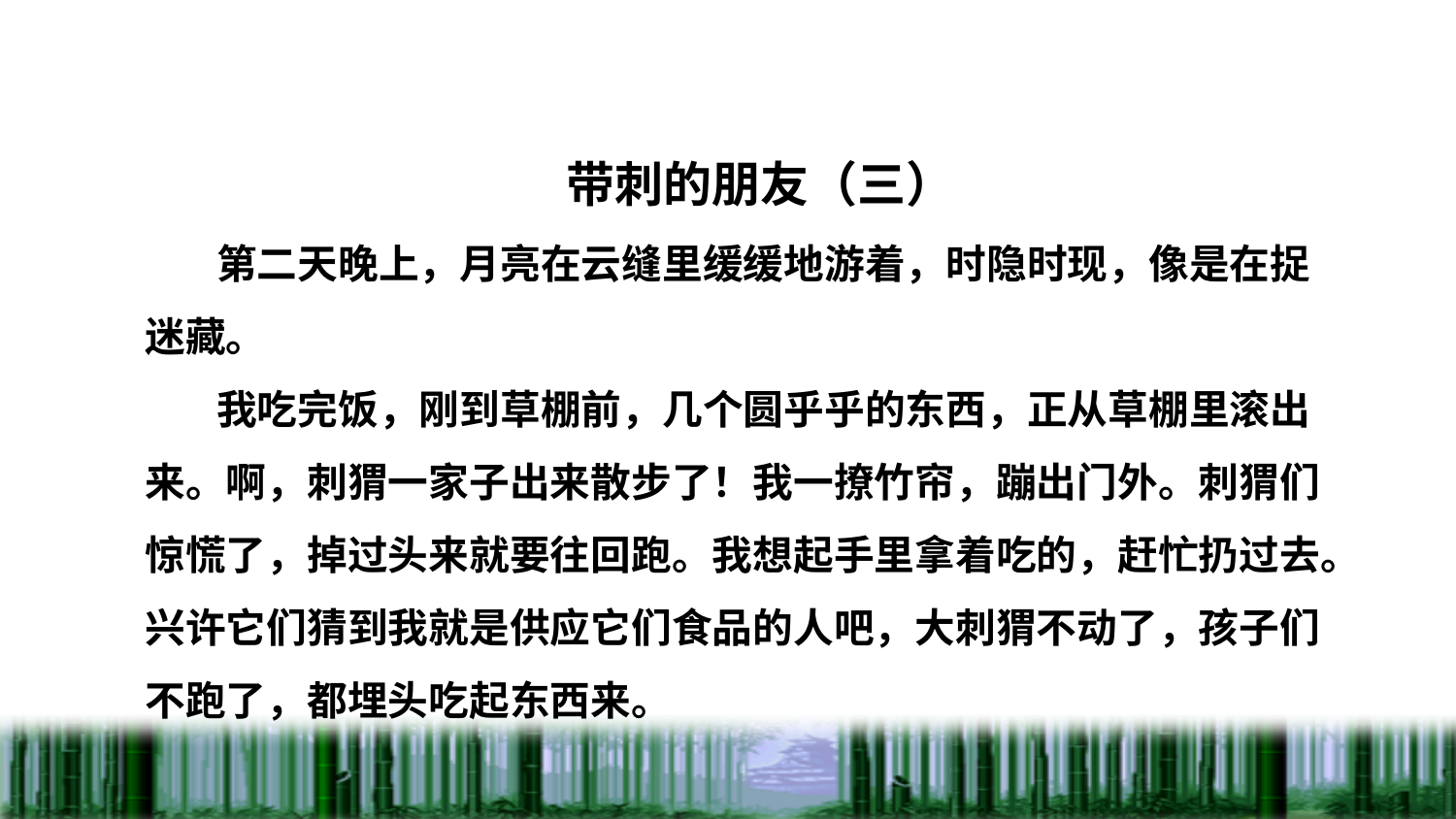

带刺的朋友（三）
第二天晚上，月亮在云缝里缓缓地游着，时隐时现，像是在捉迷藏。
我吃完饭，刚到草棚前，几个圆乎乎的东西，正从草棚里滚出来。啊，刺猬一家子出来散步了！我一撩竹帘，蹦出门外。刺猬们惊慌了，掉过头来就要往回跑。我想起手里拿着吃的，赶忙扔过去。兴许它们猜到我就是供应它们食品的人吧，大刺猬不动了，孩子们不跑了，都埋头吃起东西来。